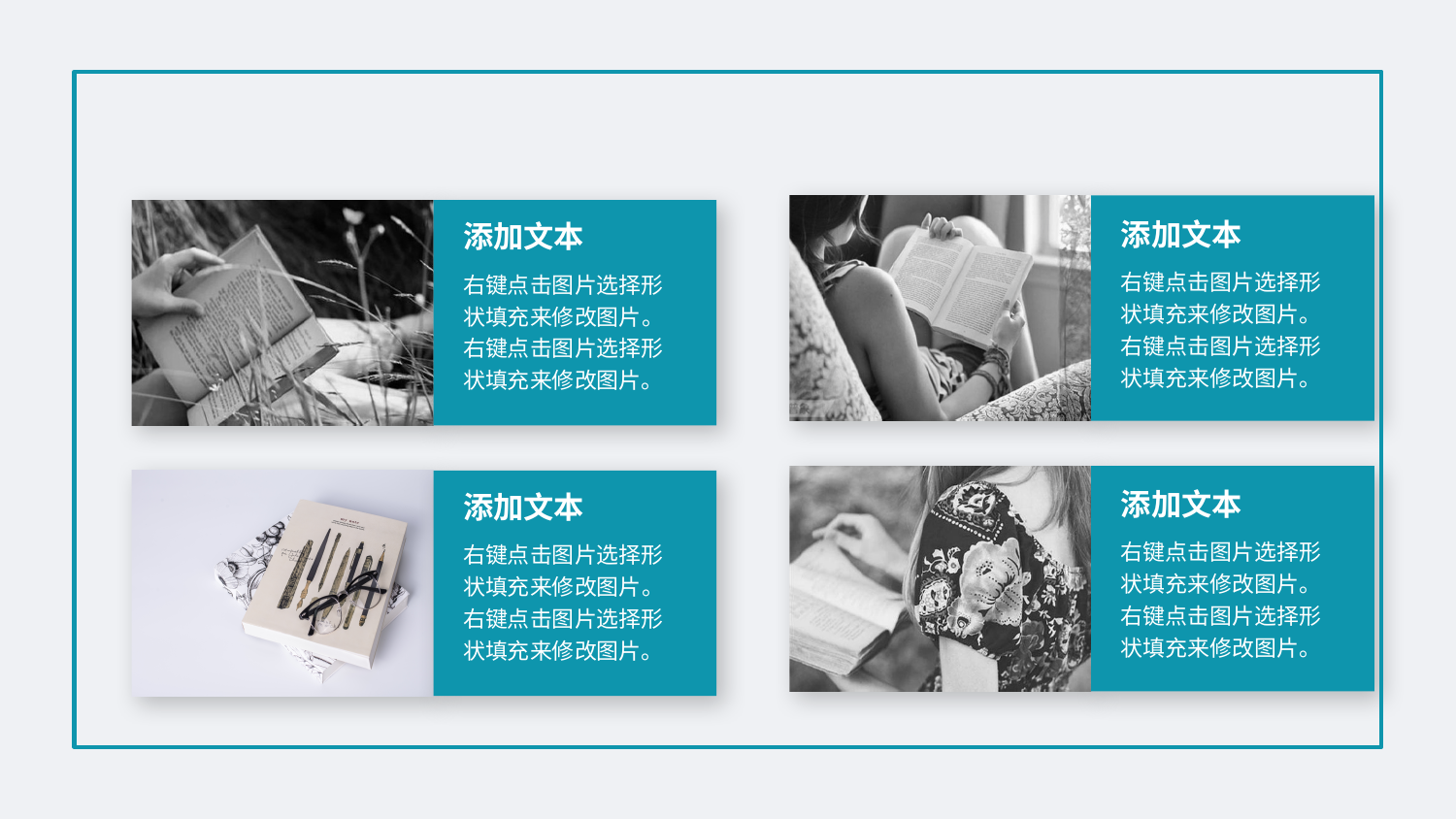

添加文本
添加文本
右键点击图片选择形状填充来修改图片。右键点击图片选择形状填充来修改图片。
右键点击图片选择形状填充来修改图片。右键点击图片选择形状填充来修改图片。

添加文本
添加文本
右键点击图片选择形状填充来修改图片。右键点击图片选择形状填充来修改图片。
右键点击图片选择形状填充来修改图片。右键点击图片选择形状填充来修改图片。